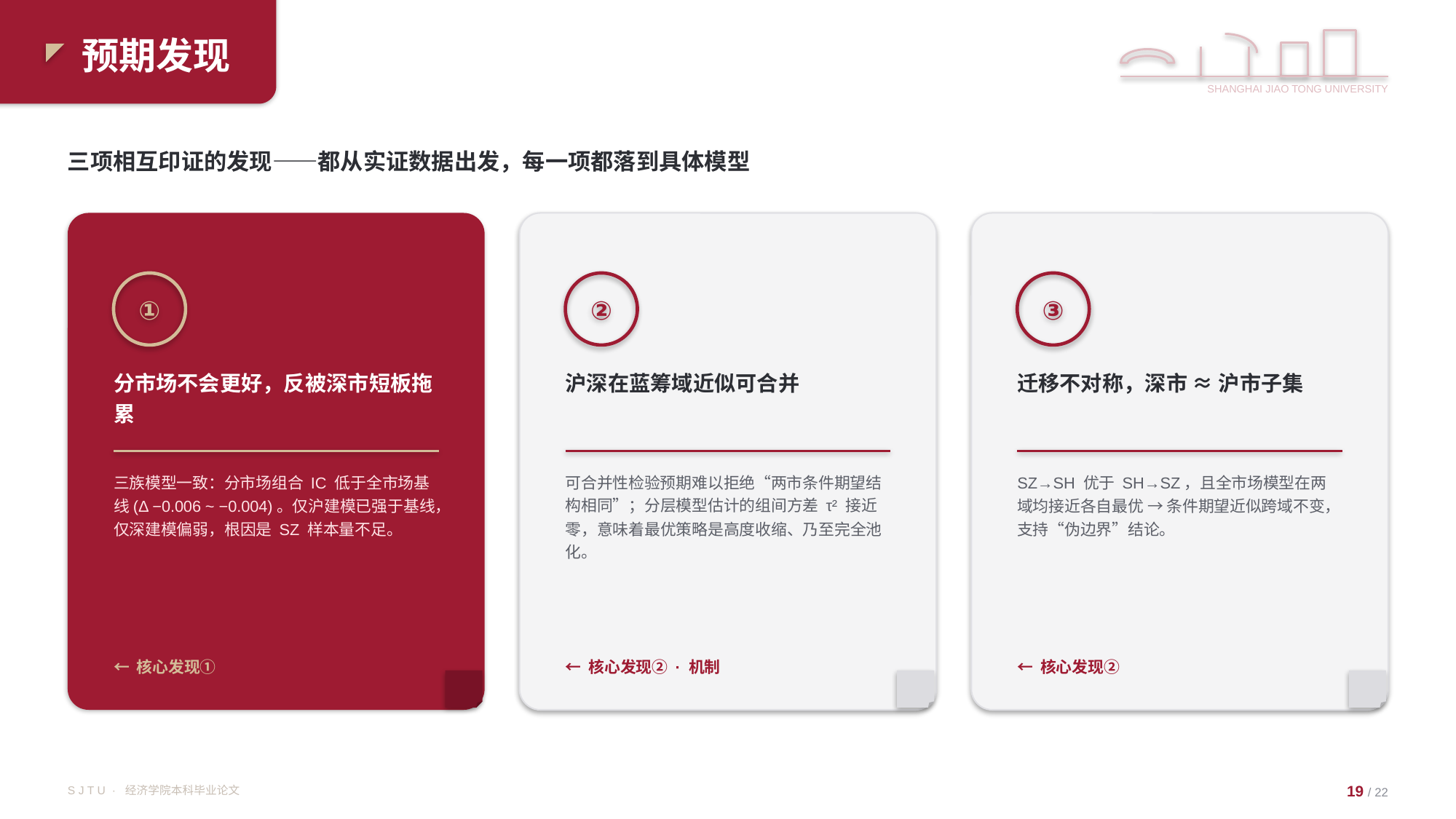

预期发现

SHANGHAI JIAO TONG UNIVERSITY
三项相互印证的发现——都从实证数据出发，每一项都落到具体模型

①
②
③
分市场不会更好，反被深市短板拖累
沪深在蓝筹域近似可合并
迁移不对称，深市 ≈ 沪市子集
三族模型一致：分市场组合 IC 低于全市场基线(Δ −0.006 ~ −0.004)。仅沪建模已强于基线，仅深建模偏弱，根因是 SZ 样本量不足。
可合并性检验预期难以拒绝“两市条件期望结构相同”；分层模型估计的组间方差 τ² 接近零，意味着最优策略是高度收缩、乃至完全池化。
SZ→SH 优于 SH→SZ，且全市场模型在两域均接近各自最优 → 条件期望近似跨域不变，支持“伪边界”结论。
← 核心发现①
← 核心发现② · 机制
← 核心发现②

S J T U  ·  经济学院本科毕业论文
19 / 22